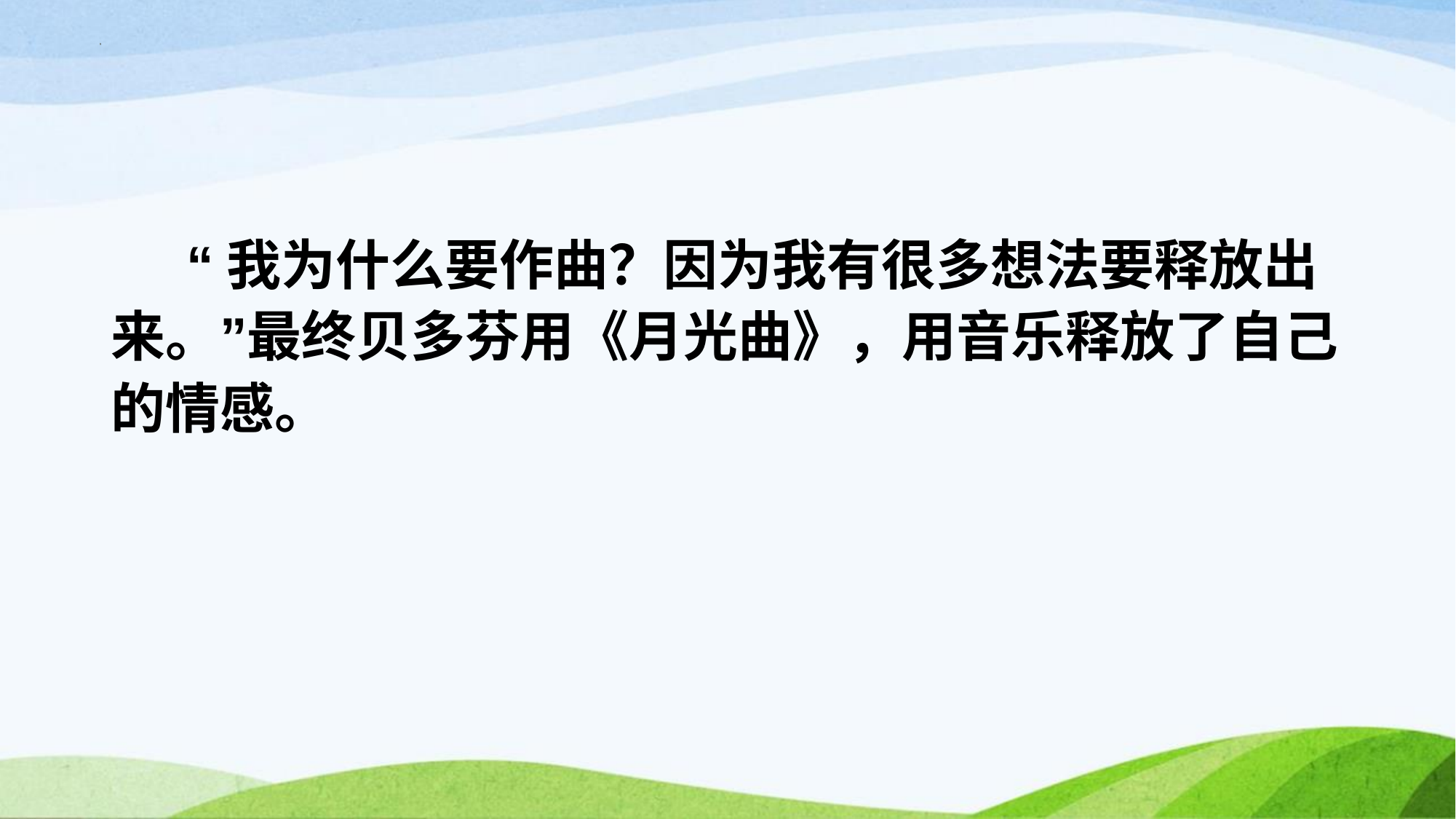

“我为什么要作曲？因为我有很多想法要释放出来。”最终贝多芬用《月光曲》，用音乐释放了自己的情感。